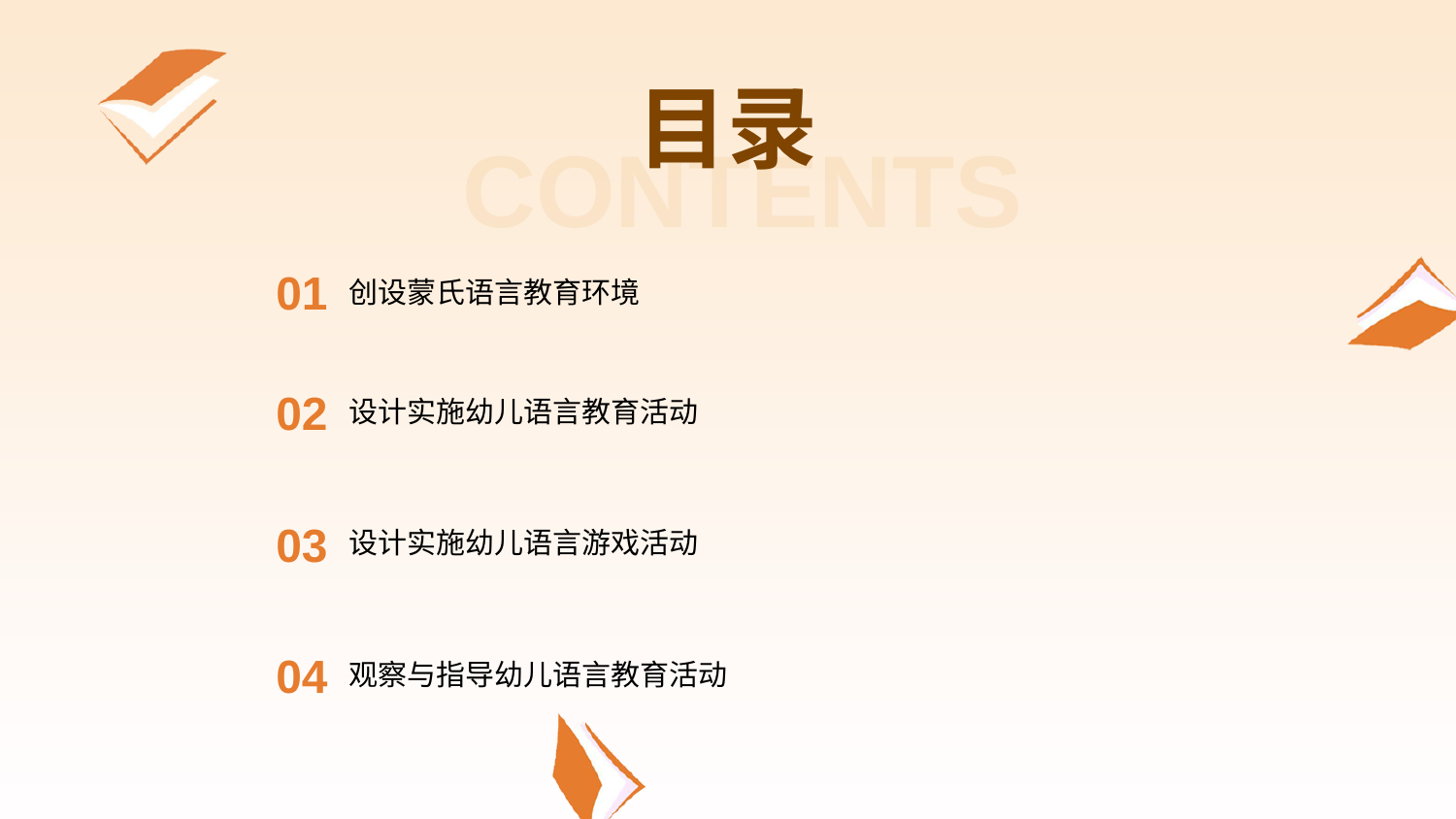

目录
CONTENTS
01
创设蒙氏语言教育环境
02
设计实施幼儿语言教育活动
03
设计实施幼儿语言游戏活动
04
观察与指导幼儿语言教育活动